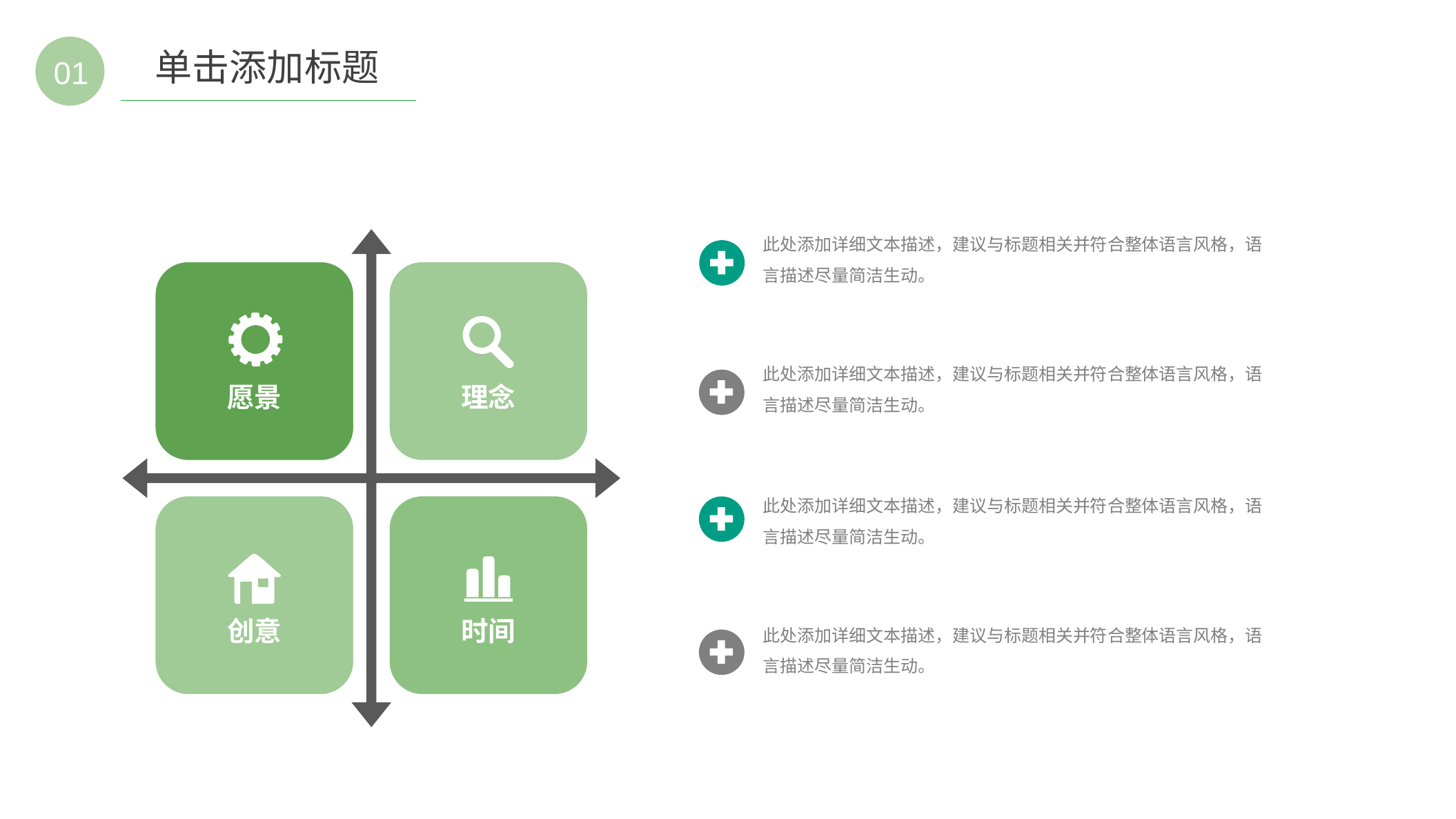

01
单击添加标题

此处添加详细文本描述，建议与标题相关并符合整体语言风格，语言描述尽量简洁生动。

愿景
理念

此处添加详细文本描述，建议与标题相关并符合整体语言风格，语言描述尽量简洁生动。

此处添加详细文本描述，建议与标题相关并符合整体语言风格，语言描述尽量简洁生动。

创意
时间

此处添加详细文本描述，建议与标题相关并符合整体语言风格，语言描述尽量简洁生动。